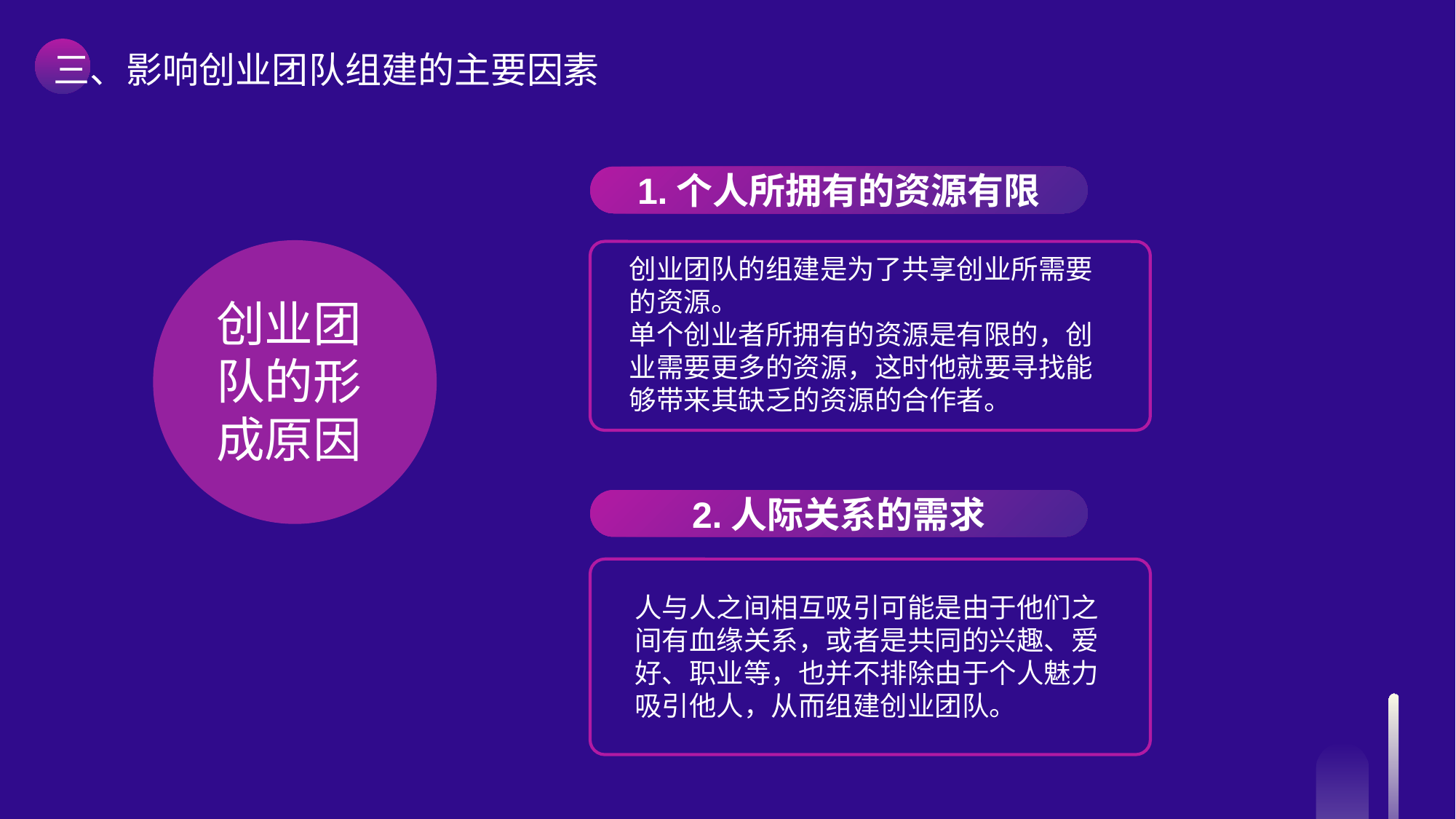

三、影响创业团队组建的主要因素
1.个人所拥有的资源有限

创业团队的组建是为了共享创业所需要的资源。
单个创业者所拥有的资源是有限的，创业需要更多的资源，这时他就要寻找能够带来其缺乏的资源的合作者。
2.人际关系的需求

人与人之间相互吸引可能是由于他们之间有血缘关系，或者是共同的兴趣、爱好、职业等，也并不排除由于个人魅力吸引他人，从而组建创业团队。

创业团队的形成原因